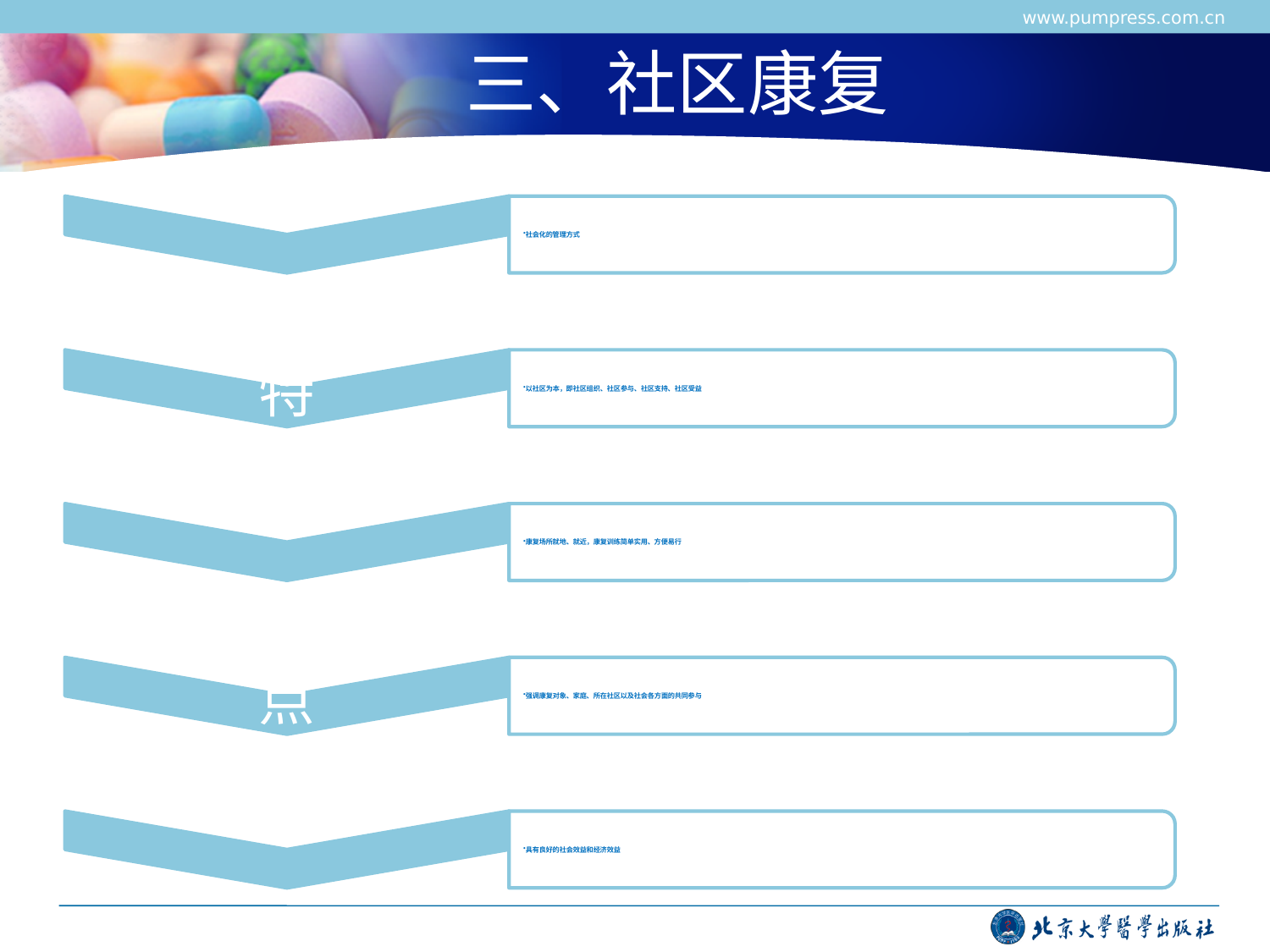

www.pumpress.com.cn
# 三、社区康复
康复场所就地、就近，康复训练简单实用、方便易行
点
强调康复对象、家庭、所在社区以及社会各方面的共同参与
具有良好的社会效益和经济效益
特
社会化的管理方式
以社区为本，即社区组织、社区参与、社区支持、社区受益